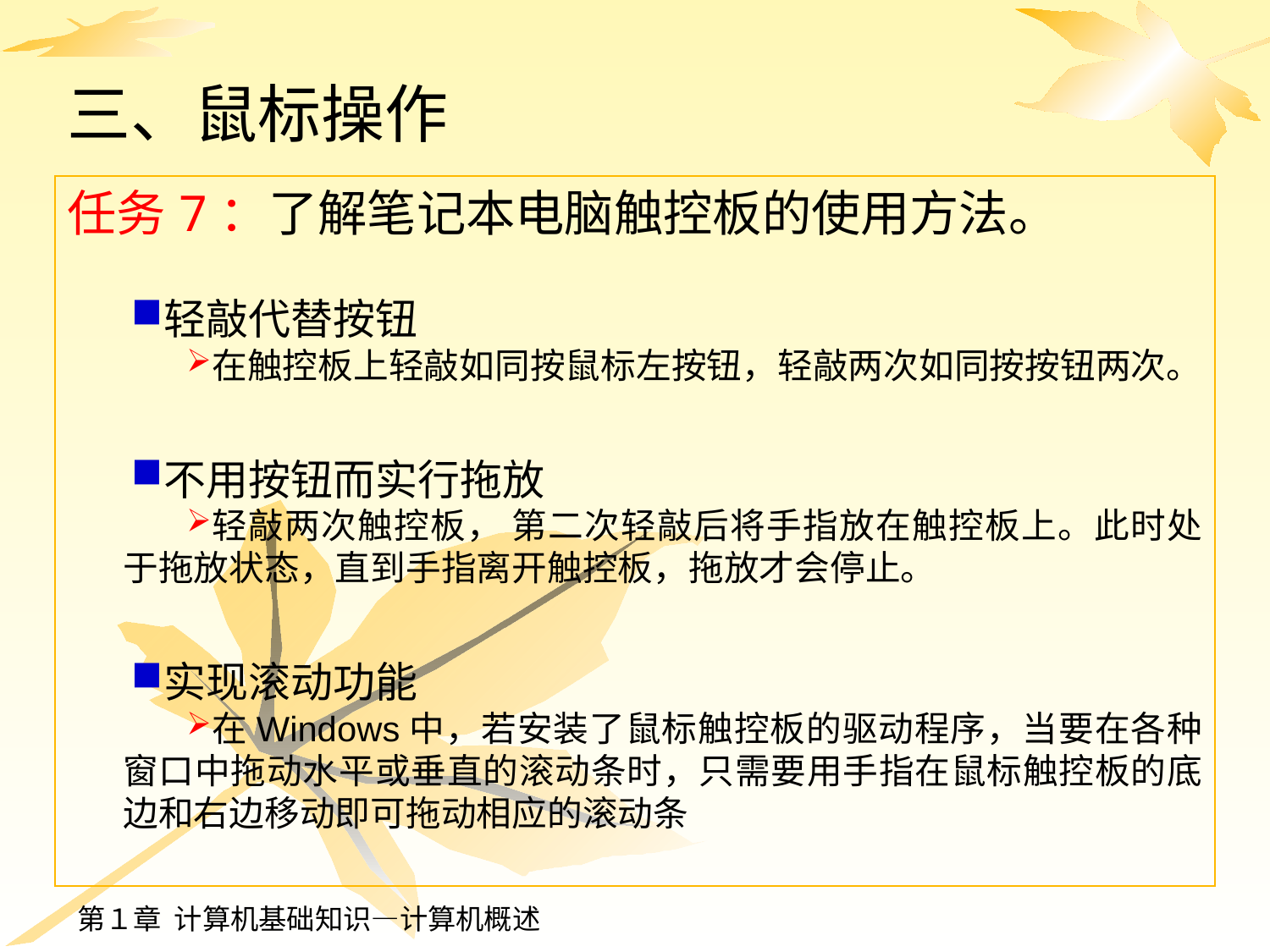

# 三、鼠标操作
任务7：了解笔记本电脑触控板的使用方法。

轻敲代替按钮
在触控板上轻敲如同按鼠标左按钮，轻敲两次如同按按钮两次。

不用按钮而实行拖放
轻敲两次触控板， 第二次轻敲后将手指放在触控板上。此时处于拖放状态，直到手指离开触控板，拖放才会停止。

实现滚动功能
在Windows中，若安装了鼠标触控板的驱动程序，当要在各种窗口中拖动水平或垂直的滚动条时，只需要用手指在鼠标触控板的底边和右边移动即可拖动相应的滚动条